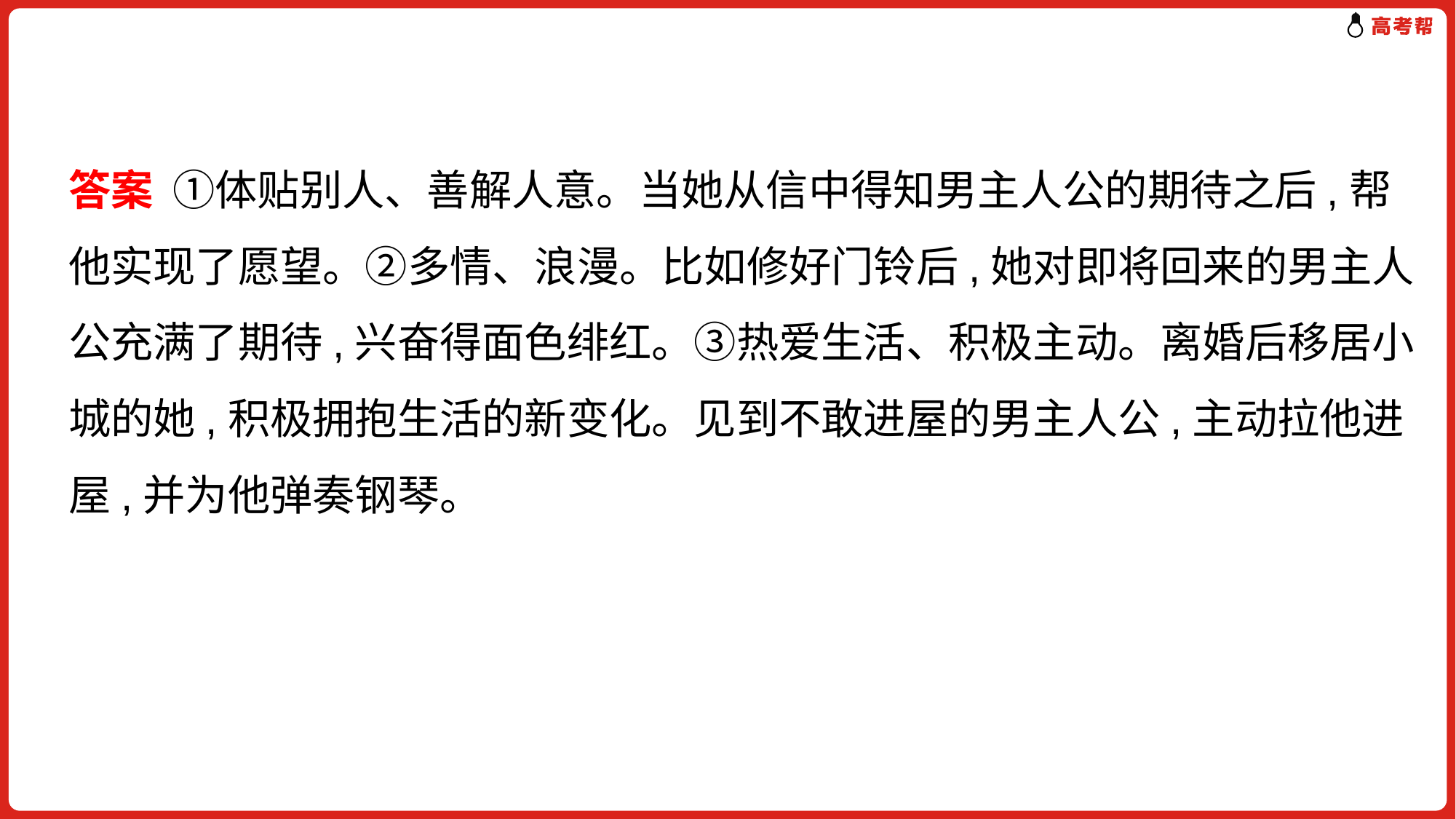

答案  ①体贴别人、善解人意。当她从信中得知男主人公的期待之后,帮他实现了愿望。②多情、浪漫。比如修好门铃后,她对即将回来的男主人公充满了期待,兴奋得面色绯红。③热爱生活、积极主动。离婚后移居小城的她,积极拥抱生活的新变化。见到不敢进屋的男主人公,主动拉他进屋,并为他弹奏钢琴。